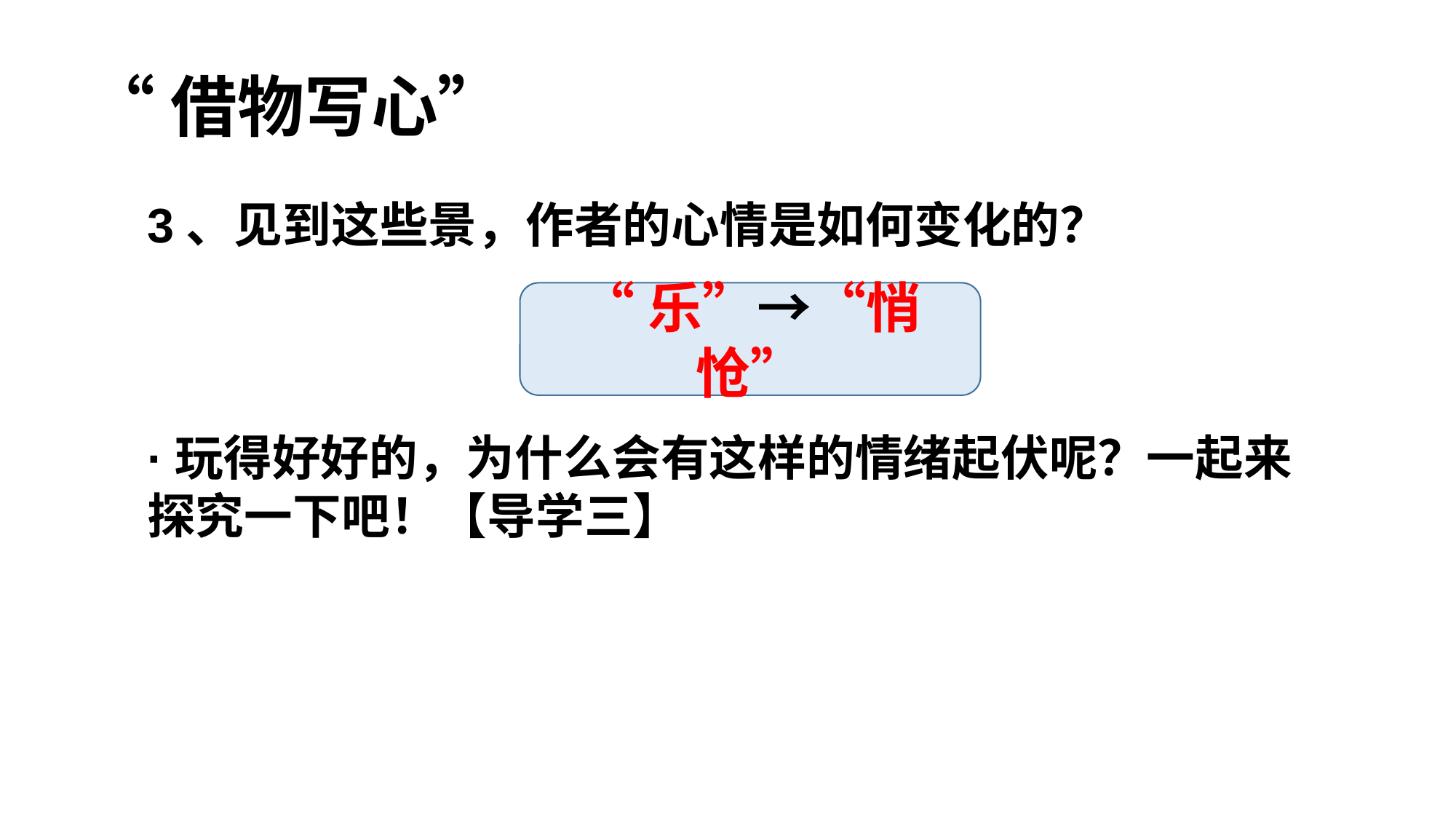

# “借物写心”
3、见到这些景，作者的心情是如何变化的？

·玩得好好的，为什么会有这样的情绪起伏呢？一起来探究一下吧！【导学三】
“乐”→“悄怆”